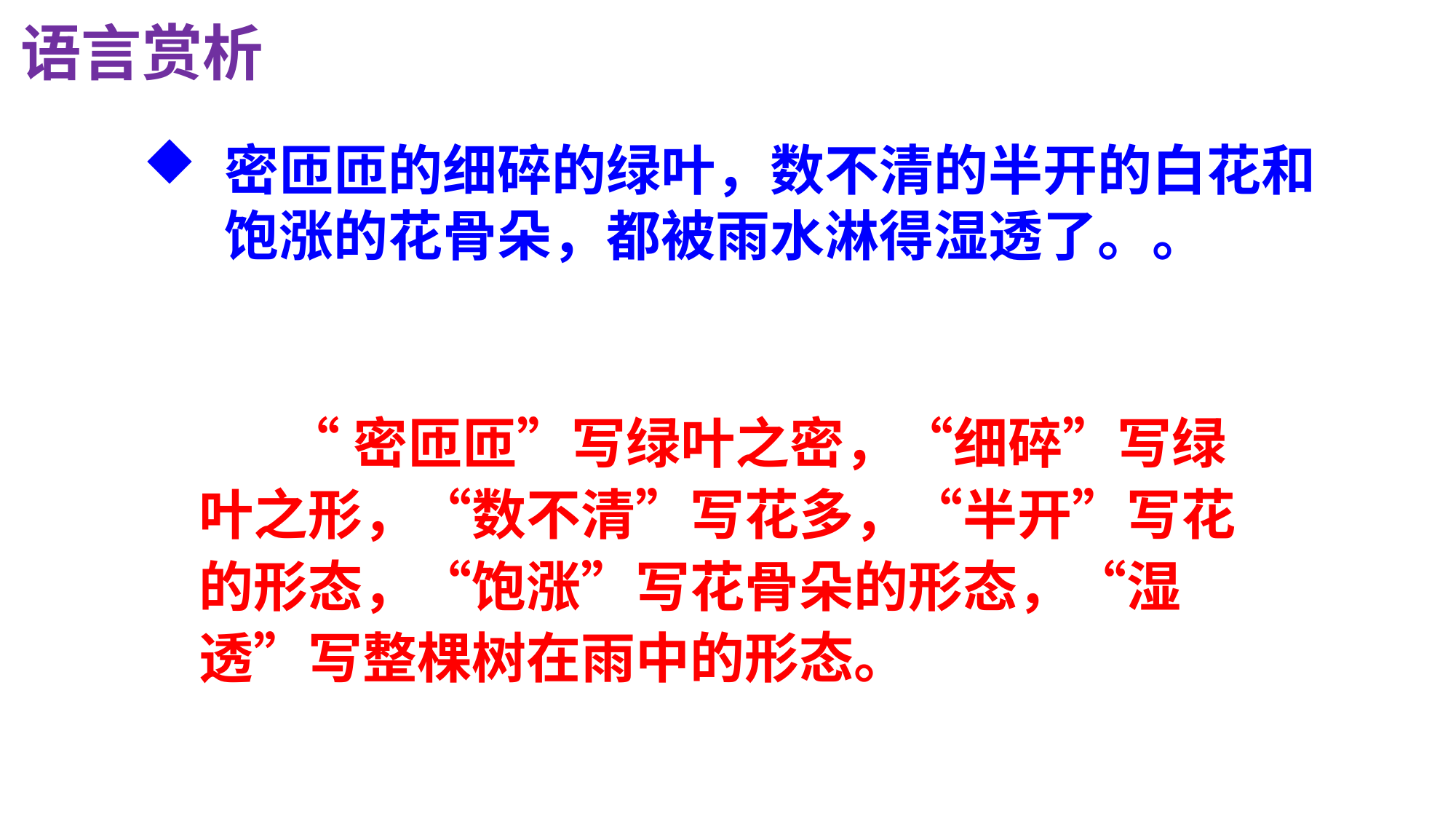

语言赏析
密匝匝的细碎的绿叶，数不清的半开的白花和饱涨的花骨朵，都被雨水淋得湿透了。。
       “密匝匝”写绿叶之密，“细碎”写绿叶之形，“数不清”写花多，“半开”写花的形态，“饱涨”写花骨朵的形态，“湿透”写整棵树在雨中的形态。